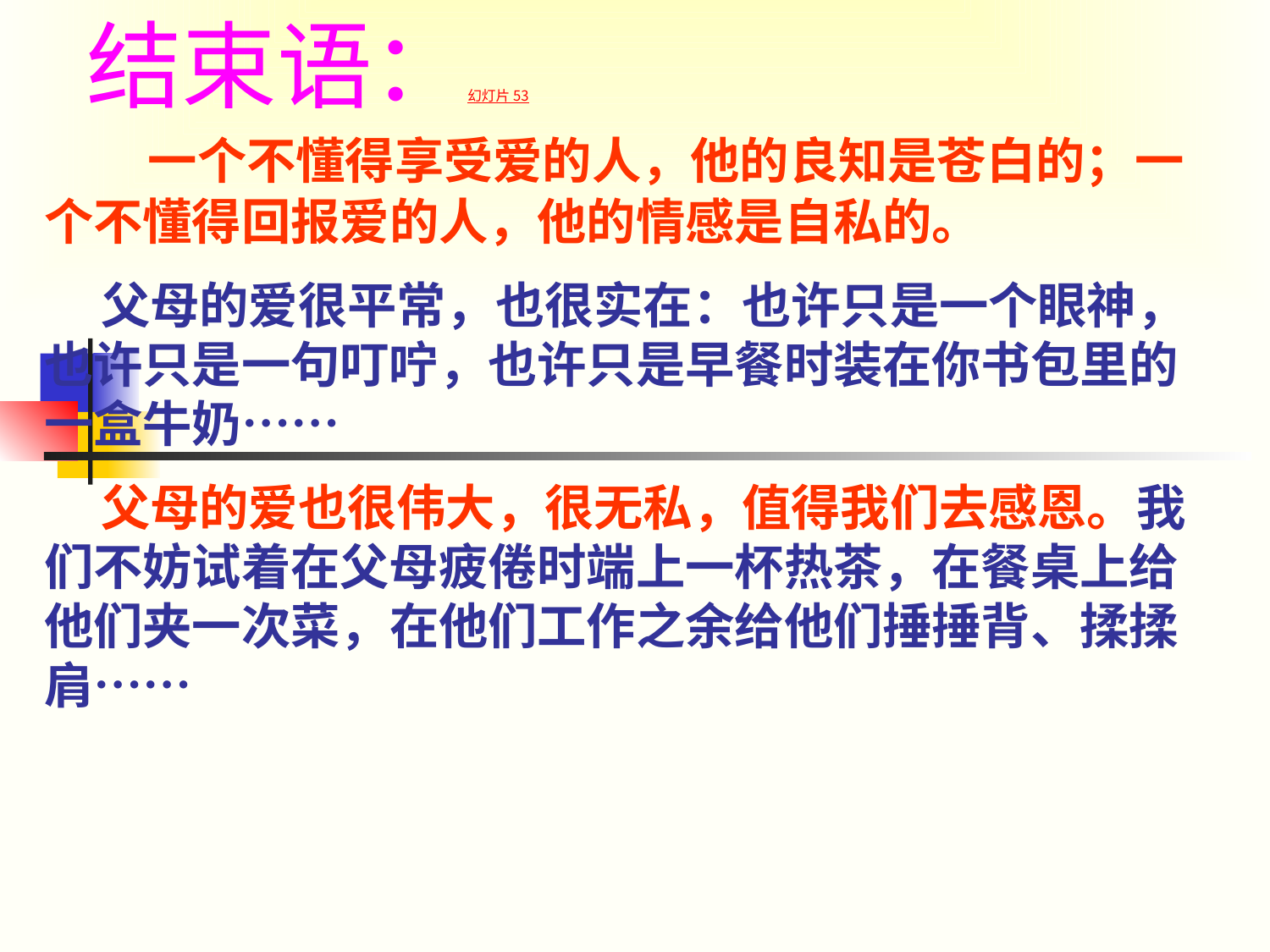

结束语：幻灯片 53
       一个不懂得享受爱的人，他的良知是苍白的；一个不懂得回报爱的人，他的情感是自私的。
    父母的爱很平常，也很实在：也许只是一个眼神，也许只是一句叮咛，也许只是早餐时装在你书包里的一盒牛奶……
    父母的爱也很伟大，很无私，值得我们去感恩。我们不妨试着在父母疲倦时端上一杯热茶，在餐桌上给他们夹一次菜，在他们工作之余给他们捶捶背、揉揉肩……